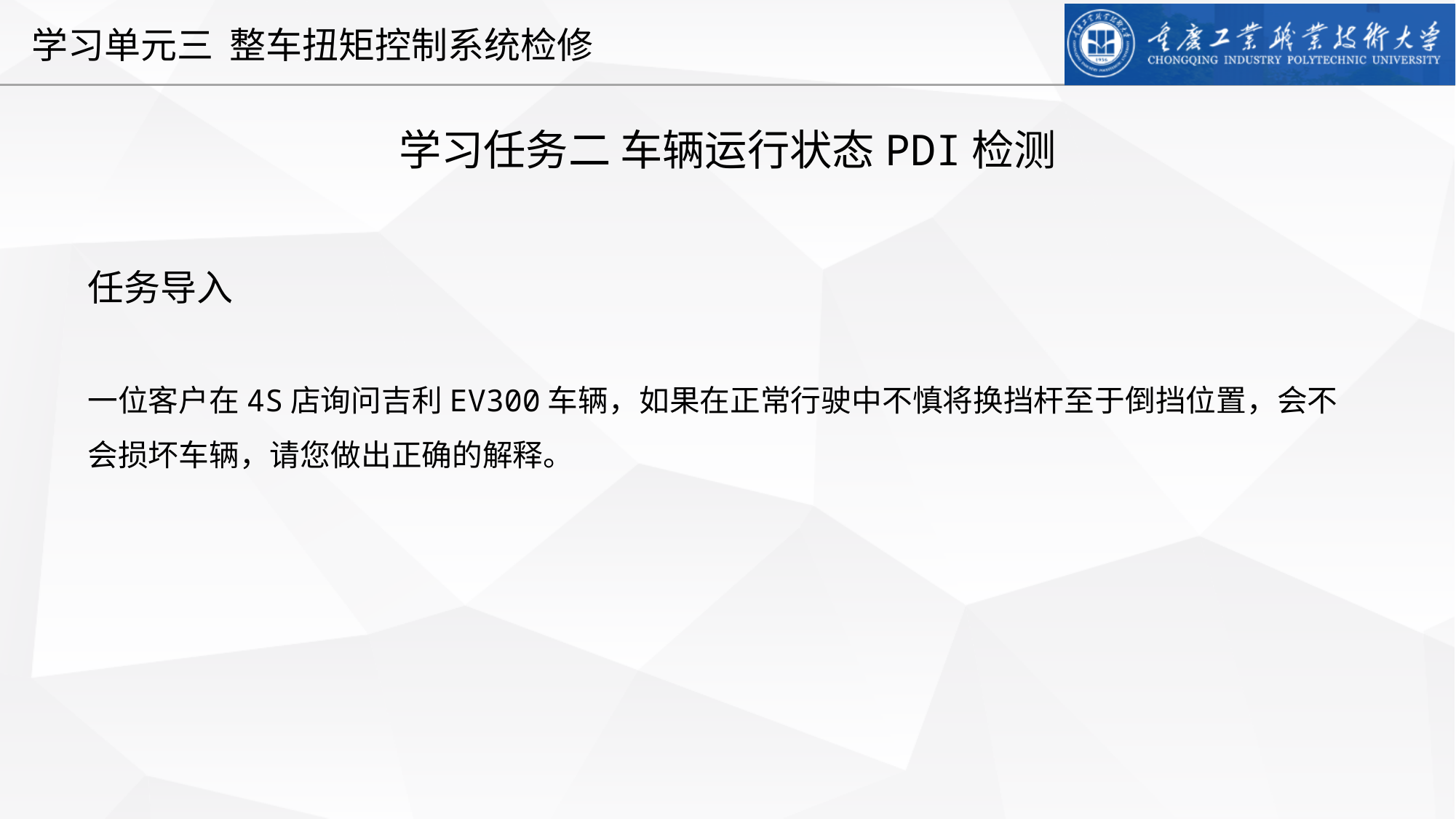

学习任务二 车辆运行状态PDI检测
任务导入

一位客户在4S店询问吉利EV300车辆，如果在正常行驶中不慎将换挡杆至于倒挡位置，会不会损坏车辆，请您做出正确的解释。